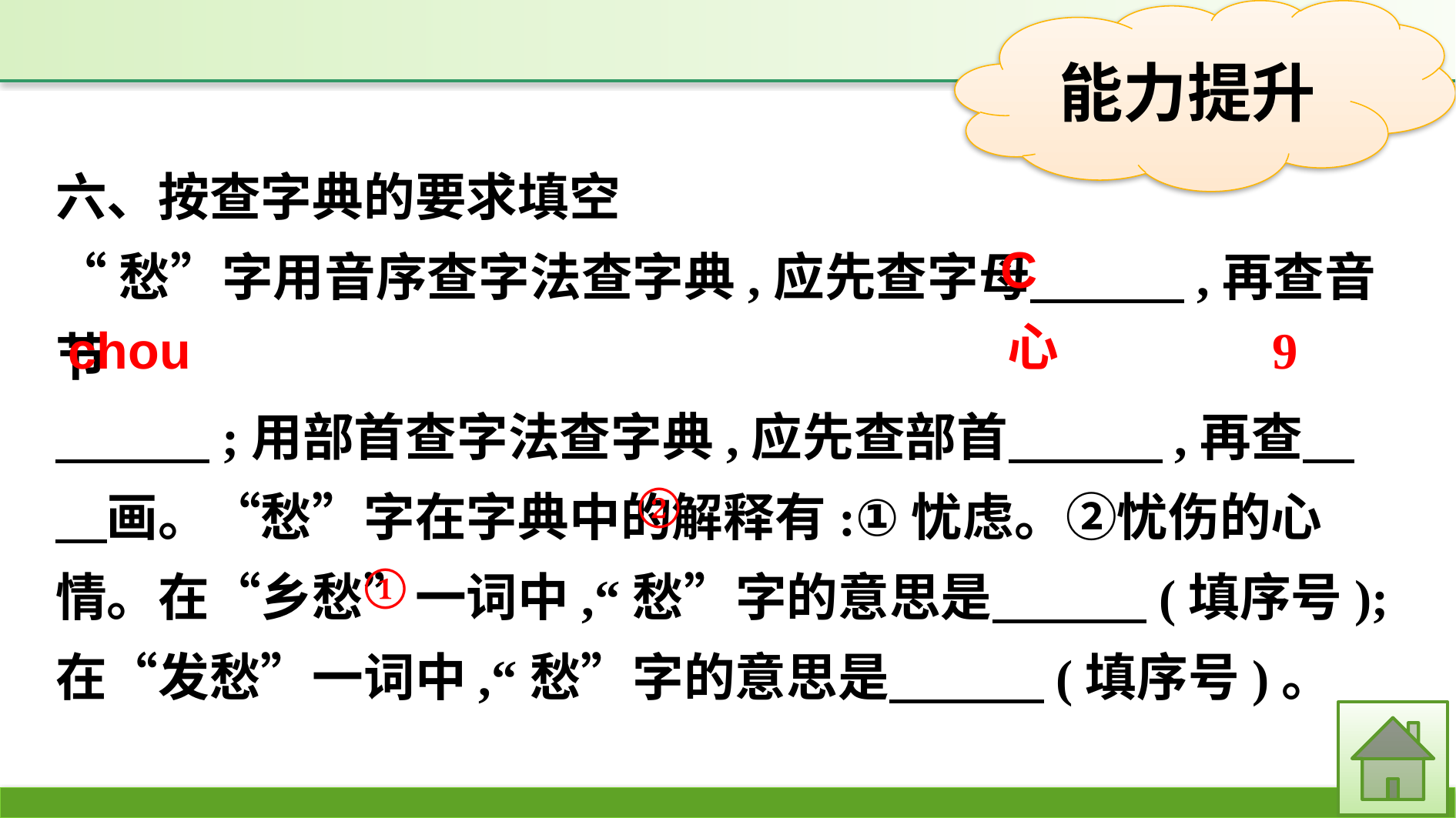

六、按查字典的要求填空
“愁”字用音序查字法查字典,应先查字母　　　,再查音节
　　　;用部首查字法查字典,应先查部首　　　,再查　　画。“愁”字在字典中的解释有:①忧虑。②忧伤的心情。在“乡愁”一词中,“愁”字的意思是　　　(填序号);在“发愁”一词中,“愁”字的意思是　　　(填序号)。
C
心
chou
9
②
①